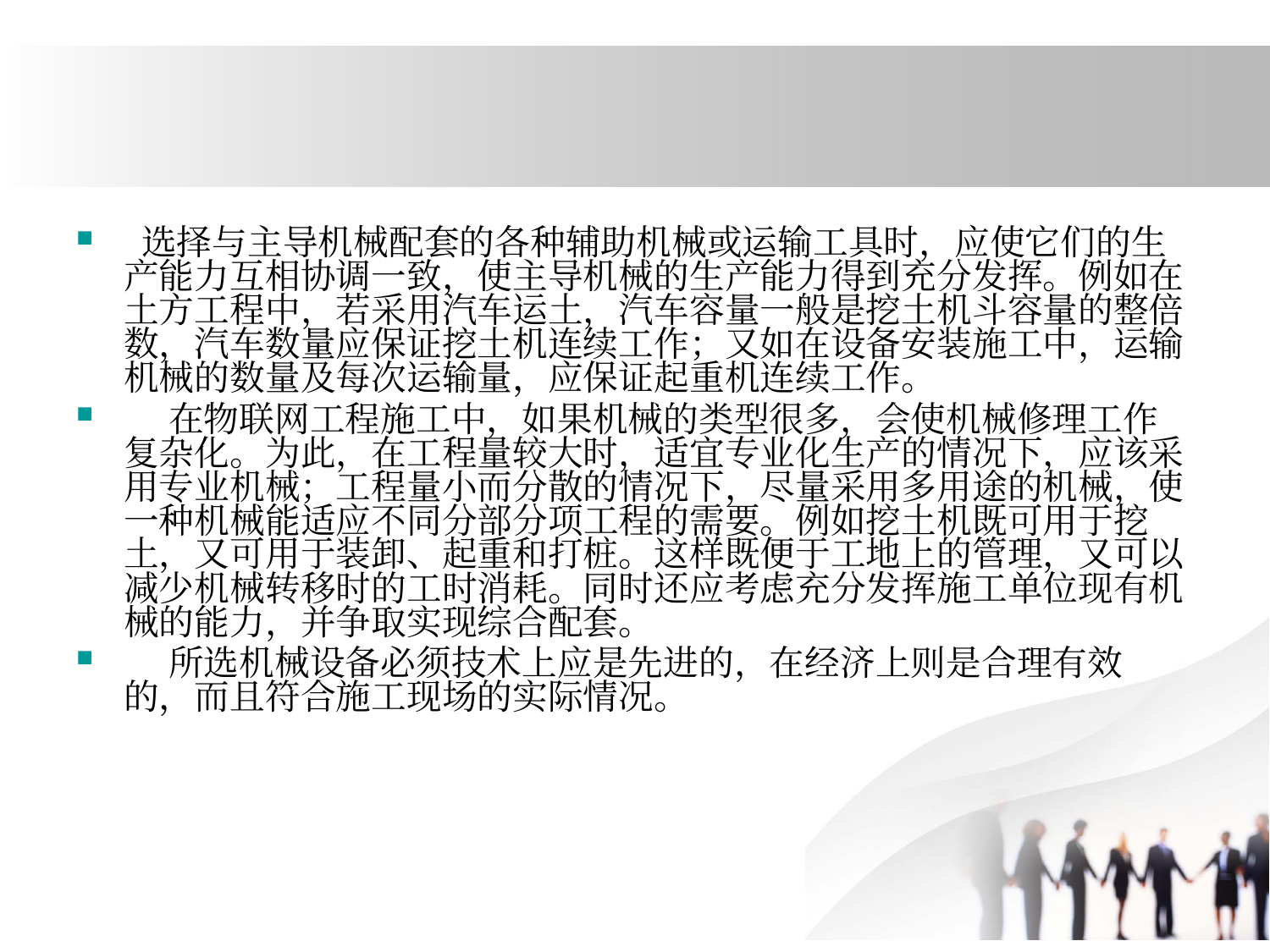

#
 选择与主导机械配套的各种辅助机械或运输工具时，应使它们的生产能力互相协调一致，使主导机械的生产能力得到充分发挥。例如在土方工程中，若采用汽车运土，汽车容量一般是挖土机斗容量的整倍数，汽车数量应保证挖土机连续工作；又如在设备安装施工中，运输机械的数量及每次运输量，应保证起重机连续工作。
    在物联网工程施工中，如果机械的类型很多，会使机械修理工作复杂化。为此，在工程量较大时，适宜专业化生产的情况下，应该采用专业机械；工程量小而分散的情况下，尽量采用多用途的机械，使一种机械能适应不同分部分项工程的需要。例如挖土机既可用于挖土，又可用于装卸、起重和打桩。这样既便于工地上的管理，又可以减少机械转移时的工时消耗。同时还应考虑充分发挥施工单位现有机械的能力，并争取实现综合配套。
    所选机械设备必须技术上应是先进的，在经济上则是合理有效的，而且符合施工现场的实际情况。